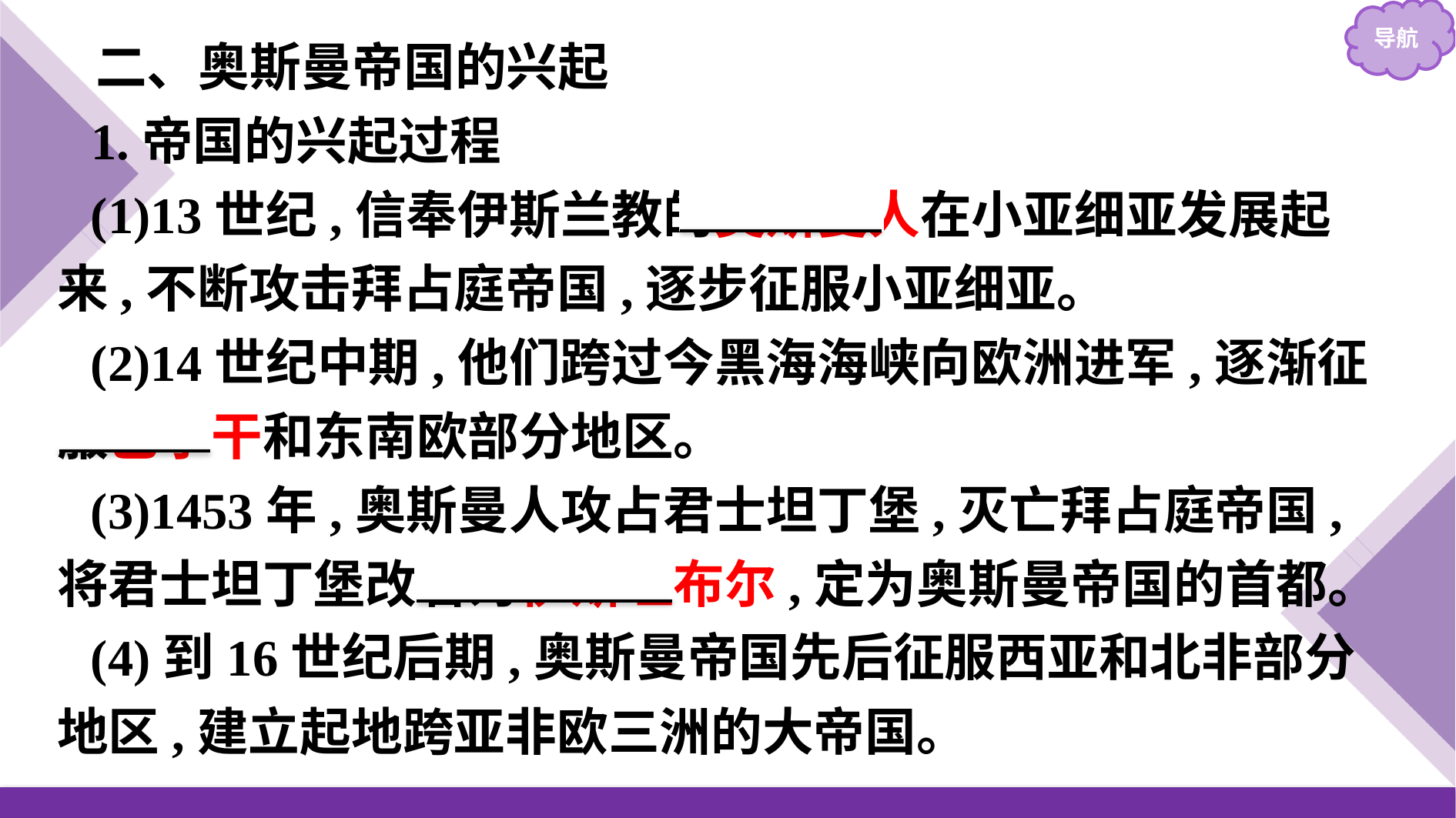

二、奥斯曼帝国的兴起
1.帝国的兴起过程
(1)13世纪,信奉伊斯兰教的奥斯曼人在小亚细亚发展起来,不断攻击拜占庭帝国,逐步征服小亚细亚。
(2)14世纪中期,他们跨过今黑海海峡向欧洲进军,逐渐征服巴尔干和东南欧部分地区。
(3)1453年,奥斯曼人攻占君士坦丁堡,灭亡拜占庭帝国,将君士坦丁堡改名为伊斯坦布尔,定为奥斯曼帝国的首都。
(4)到16世纪后期,奥斯曼帝国先后征服西亚和北非部分地区,建立起地跨亚非欧三洲的大帝国。